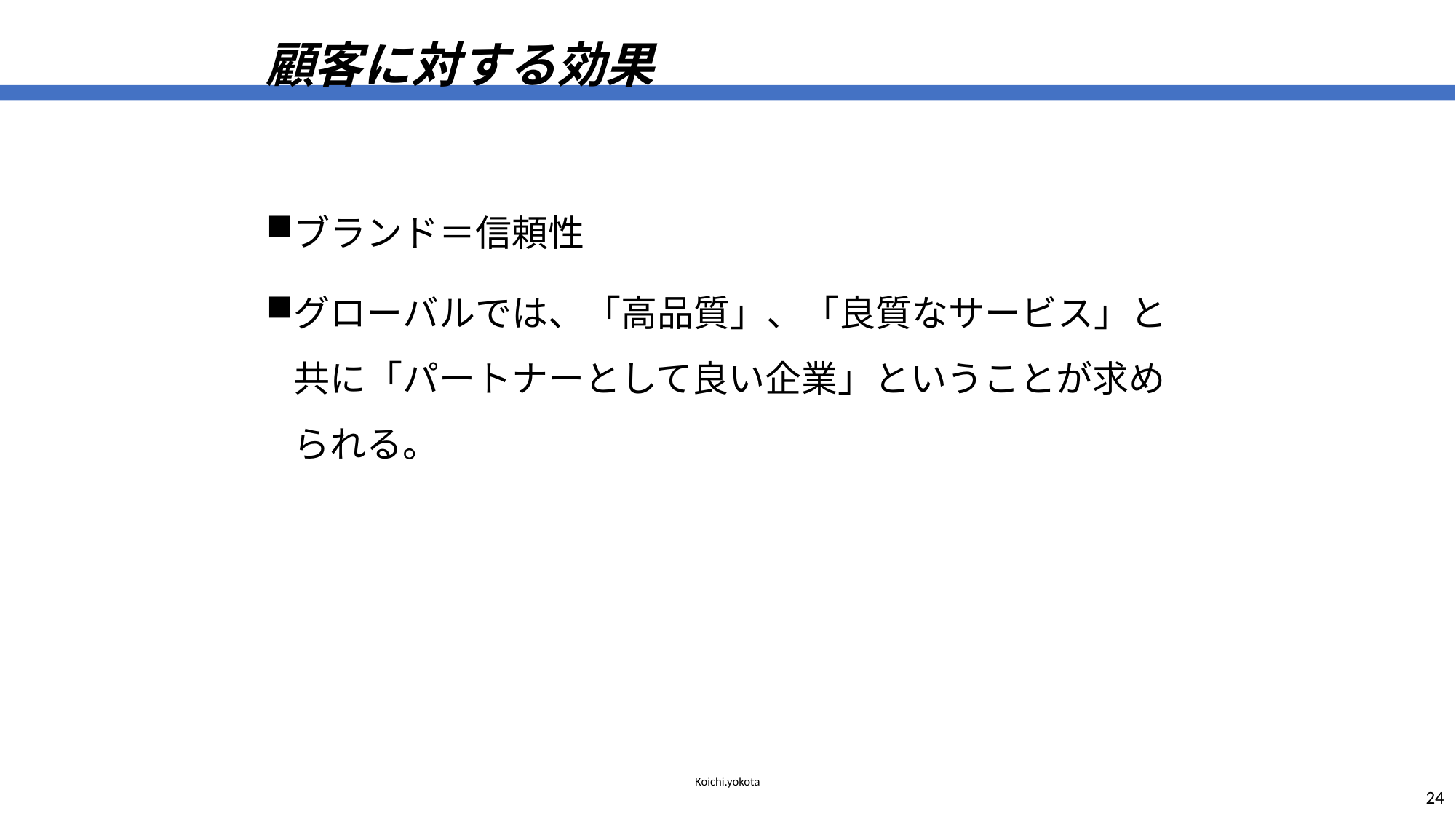

Koichi.yokota
# 顧客に対する効果
ブランド＝信頼性
グローバルでは、「高品質」、「良質なサービス」と共に「パートナーとして良い企業」ということが求められる。

24